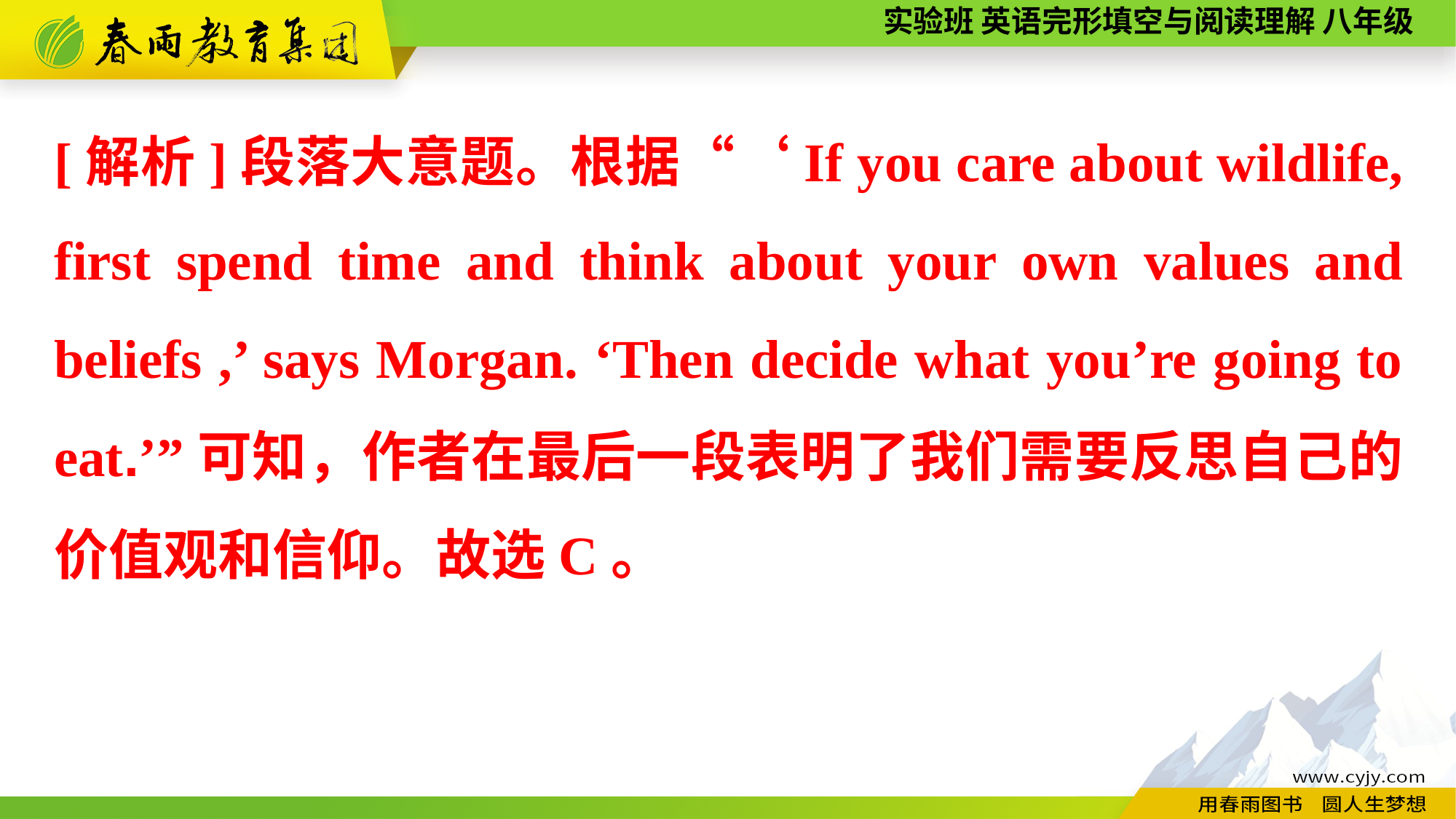

[解析]段落大意题。根据“‘If you care about wildlife, first spend time and think about your own values and beliefs ,’ says Morgan. ‘Then decide what you’re going to eat.’”可知，作者在最后一段表明了我们需要反思自己的价值观和信仰。故选C。